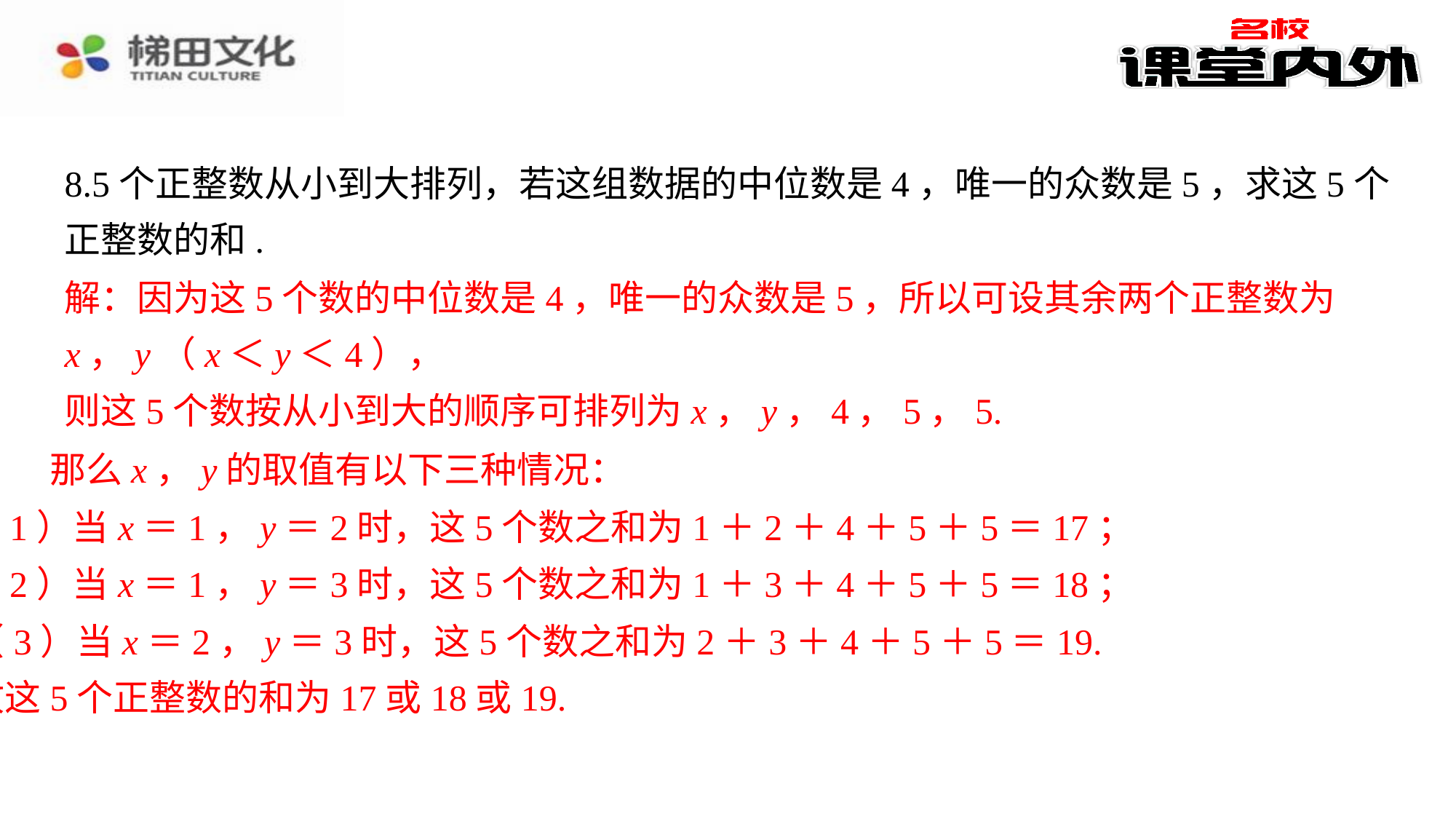

8.5个正整数从小到大排列，若这组数据的中位数是4，唯一的众数是5，求这5个正整数的和.
解：因为这5个数的中位数是4，唯一的众数是5，所以可设其余两个正整数为x，y（x＜y＜4），
则这5个数按从小到大的顺序可排列为x，y，4，5，5.
那么x，y的取值有以下三种情况：
（1）当x＝1，y＝2时，这5个数之和为1＋2＋4＋5＋5＝17；
（2）当x＝1，y＝3时，这5个数之和为1＋3＋4＋5＋5＝18；
（3）当x＝2，y＝3时，这5个数之和为2＋3＋4＋5＋5＝19.
故这5个正整数的和为17或18或19.